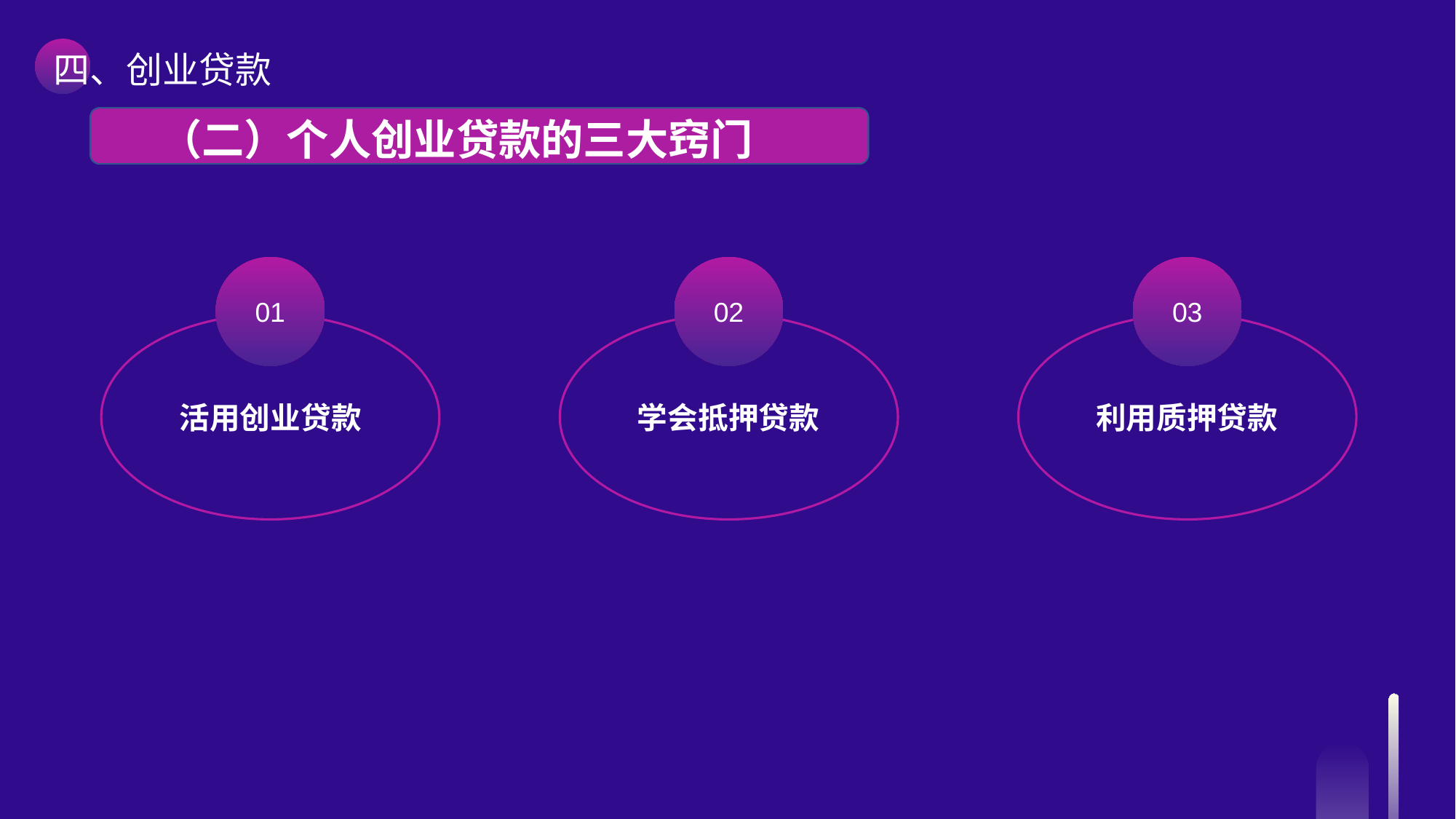

四、创业贷款

 （二）个人创业贷款的三大窍门
01

活用创业贷款
02

学会抵押贷款
03

利用质押贷款